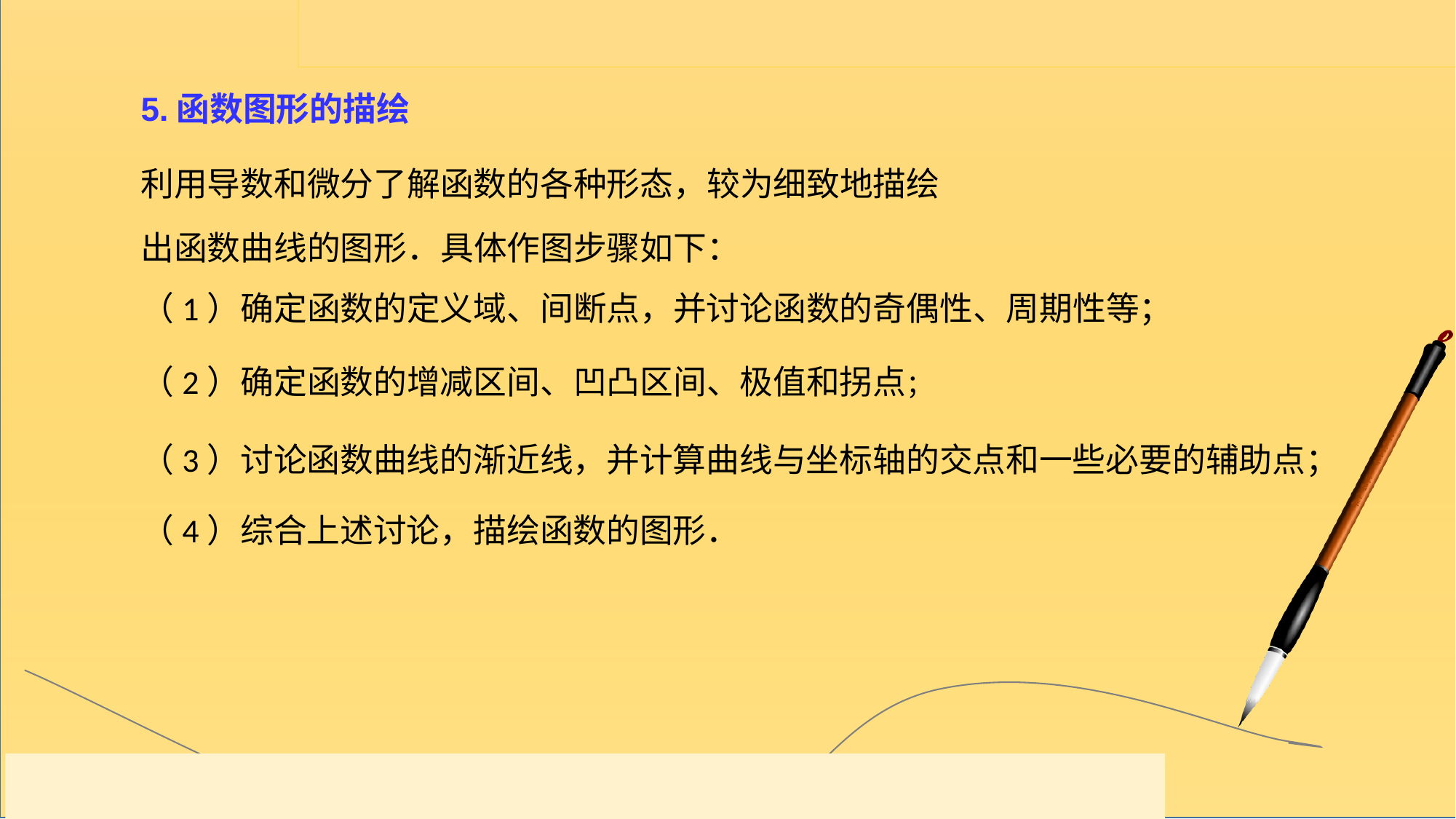

5.函数图形的描绘
利用导数和微分了解函数的各种形态，较为细致地描绘出函数曲线的图形．具体作图步骤如下：
（1）确定函数的定义域、间断点，并讨论函数的奇偶性、周期性等；
（2）确定函数的增减区间、凹凸区间、极值和拐点；
（3）讨论函数曲线的渐近线，并计算曲线与坐标轴的交点和一些必要的辅助点；
（4）综合上述讨论，描绘函数的图形．